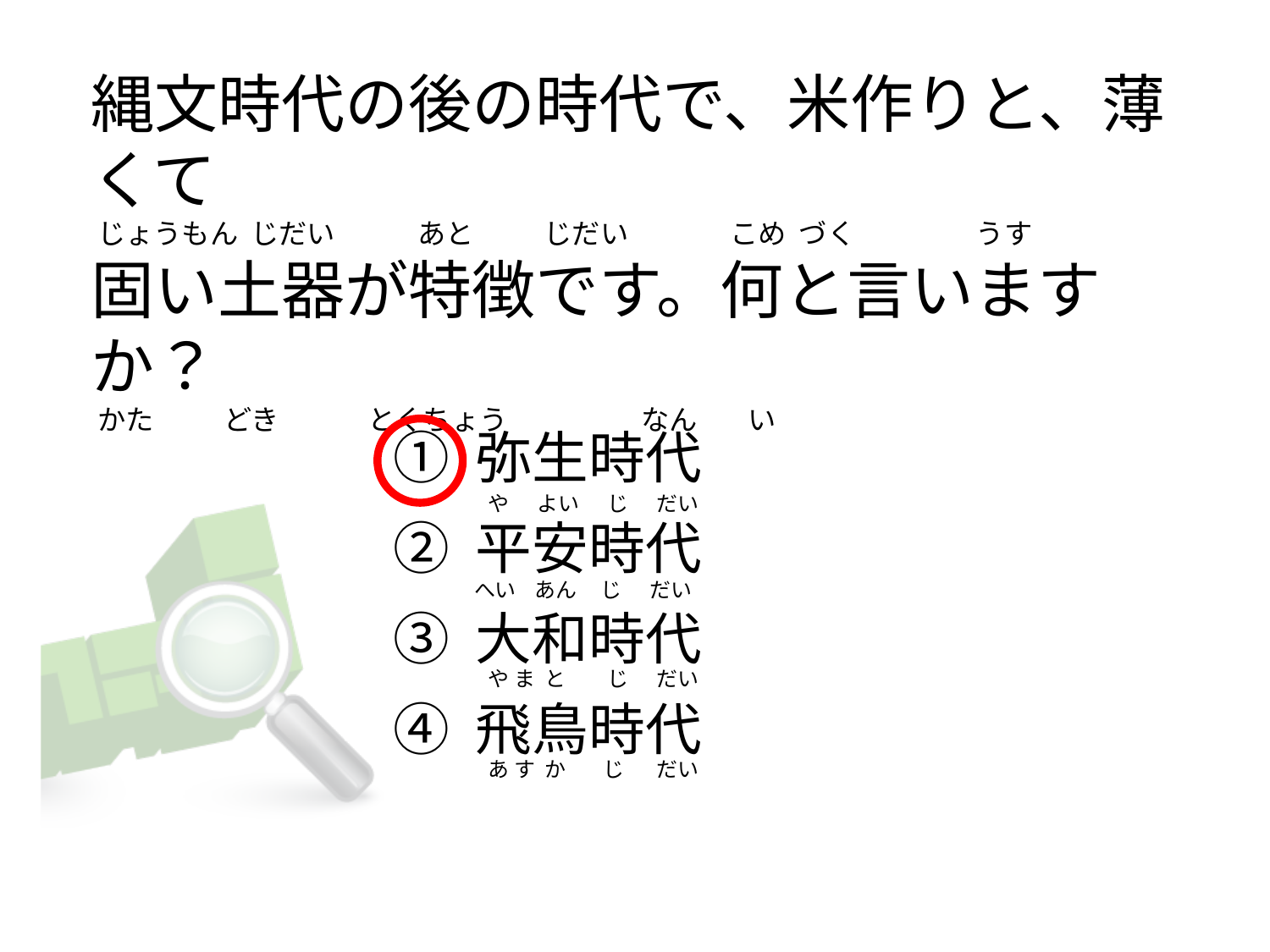

# 縄文時代の後の時代で、米作りと、薄くて  じょうもん  じだい             あと           じだい                こめ  づく                   うす 固い土器が特徴です。何と言いますか？  かた           どき              とくちょう                     なん        い
① 弥生時代
② 平安時代
③ 大和時代
④ 飛鳥時代

  や      よい      じ      だい
へい    あん     じ      だい
  や ま  と         じ      だい
  あ す  か        じ       だい